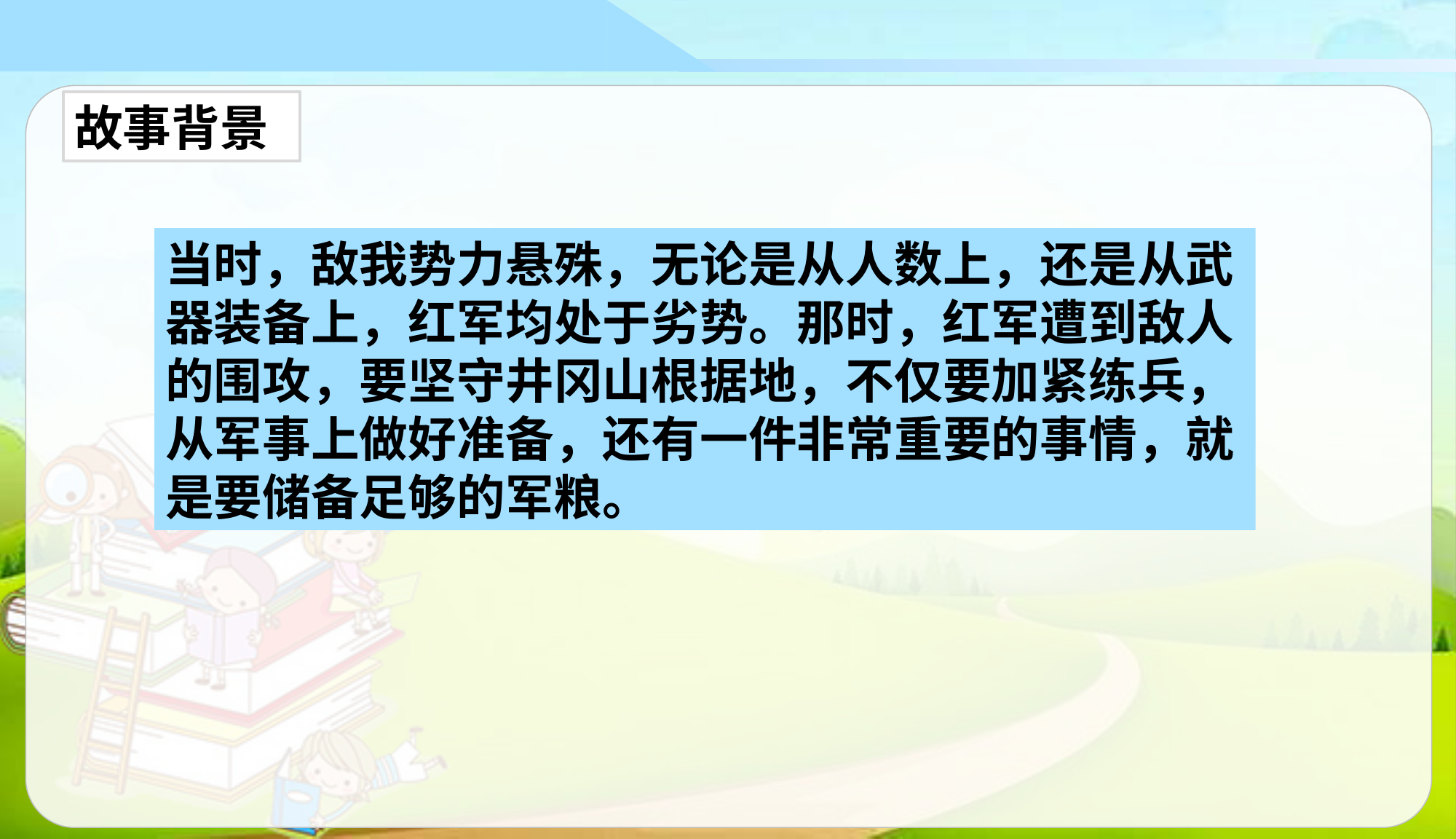

故事背景
当时，敌我势力悬殊，无论是从人数上，还是从武器装备上，红军均处于劣势。那时，红军遭到敌人的围攻，要坚守井冈山根据地，不仅要加紧练兵，从军事上做好准备，还有一件非常重要的事情，就是要储备足够的军粮。